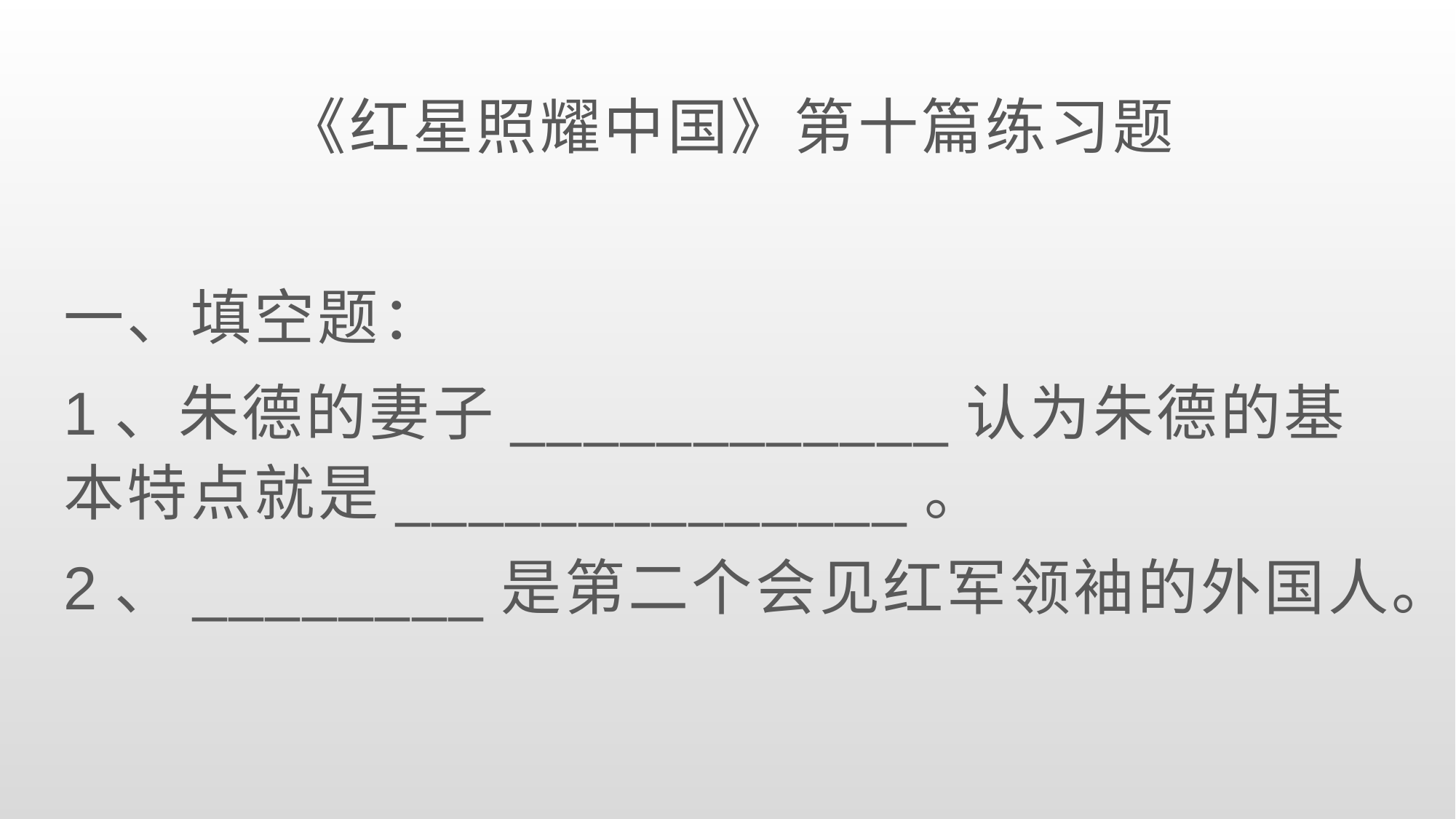

《红星照耀中国》第十篇练习题

一、填空题：
1、朱德的妻子____________认为朱德的基本特点就是______________。
2、________是第二个会见红军领袖的外国人。